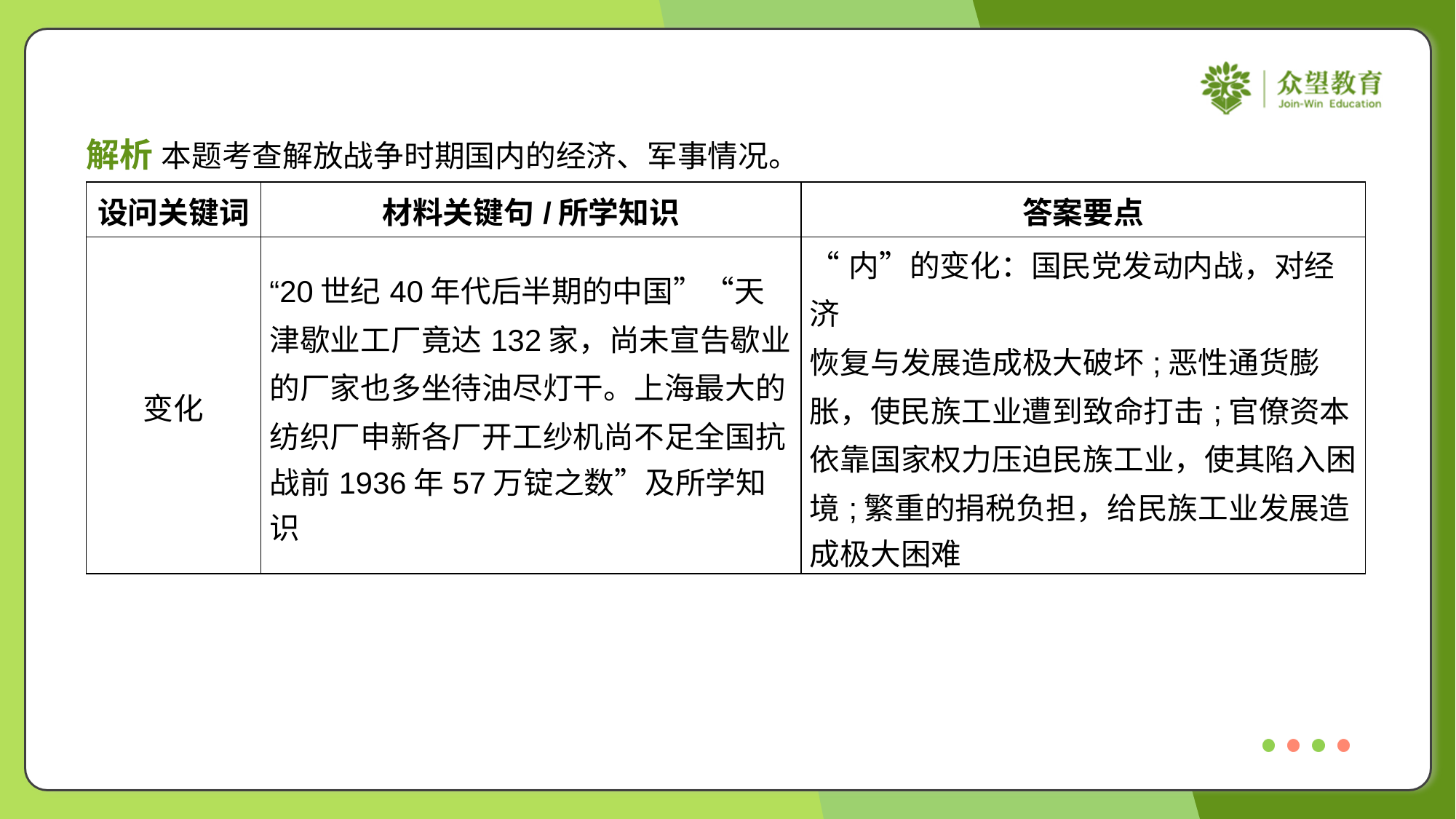

解析 本题考查解放战争时期国内的经济、军事情况。
| 设问关键词 | 材料关键句/所学知识 | 答案要点 |
| --- | --- | --- |
| 变化 | “20世纪40年代后半期的中国”“天 津歇业工厂竟达132家，尚未宣告歇业 的厂家也多坐待油尽灯干。上海最大的 纺织厂申新各厂开工纱机尚不足全国抗 战前1936年57万锭之数”及所学知识 | “内”的变化：国民党发动内战，对经济 恢复与发展造成极大破坏;恶性通货膨 胀，使民族工业遭到致命打击;官僚资本 依靠国家权力压迫民族工业，使其陷入困 境;繁重的捐税负担，给民族工业发展造 成极大困难 |